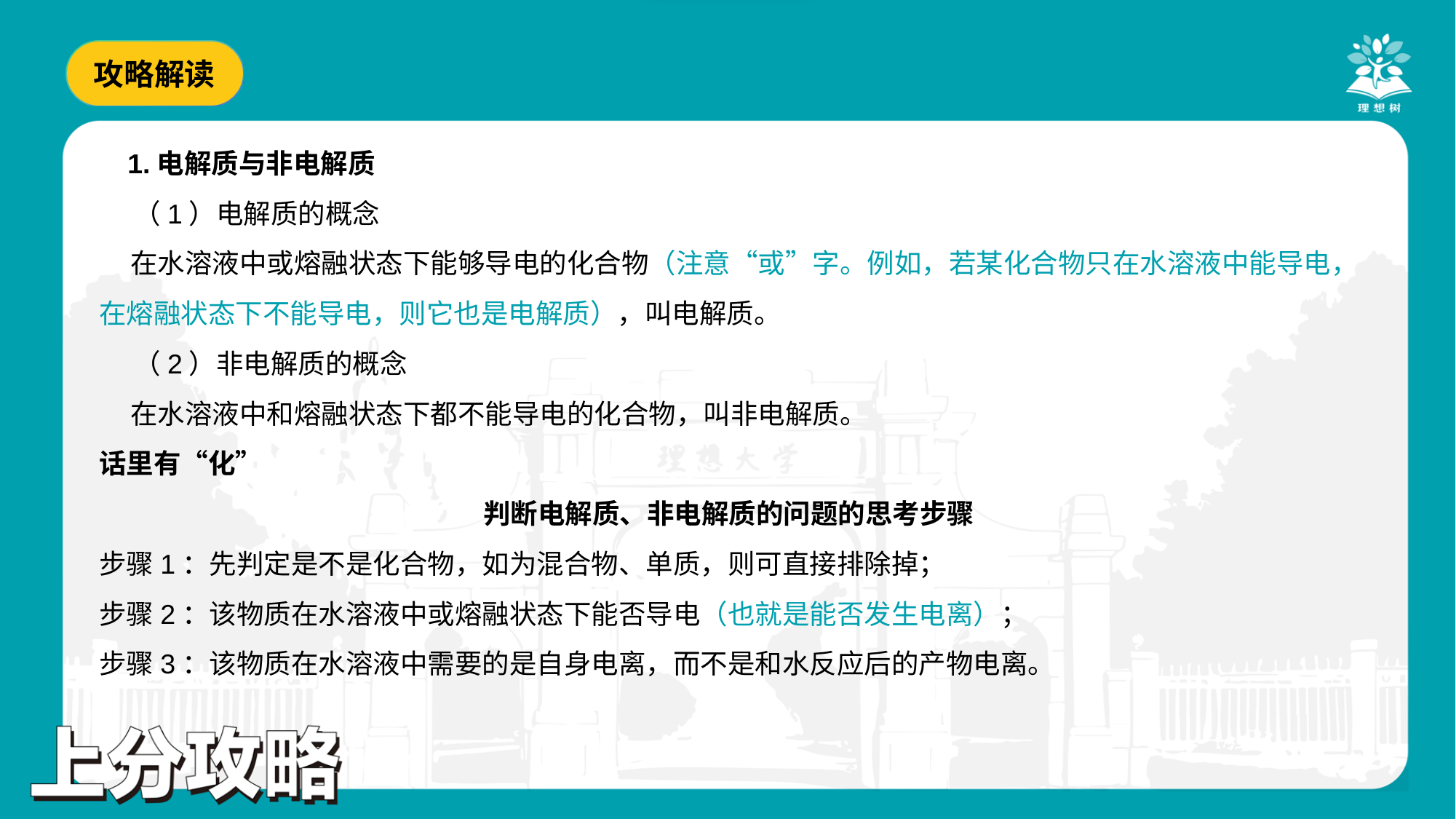

1.电解质与非电解质
    （1）电解质的概念
    在水溶液中或熔融状态下能够导电的化合物（注意“或”字。例如，若某化合物只在水溶液中能导电，
在熔融状态下不能导电，则它也是电解质），叫电解质。
    （2）非电解质的概念
    在水溶液中和熔融状态下都不能导电的化合物，叫非电解质。
话里有“化”
判断电解质、非电解质的问题的思考步骤
步骤1：先判定是不是化合物，如为混合物、单质，则可直接排除掉；
步骤2：该物质在水溶液中或熔融状态下能否导电（也就是能否发生电离）；
步骤3：该物质在水溶液中需要的是自身电离，而不是和水反应后的产物电离。